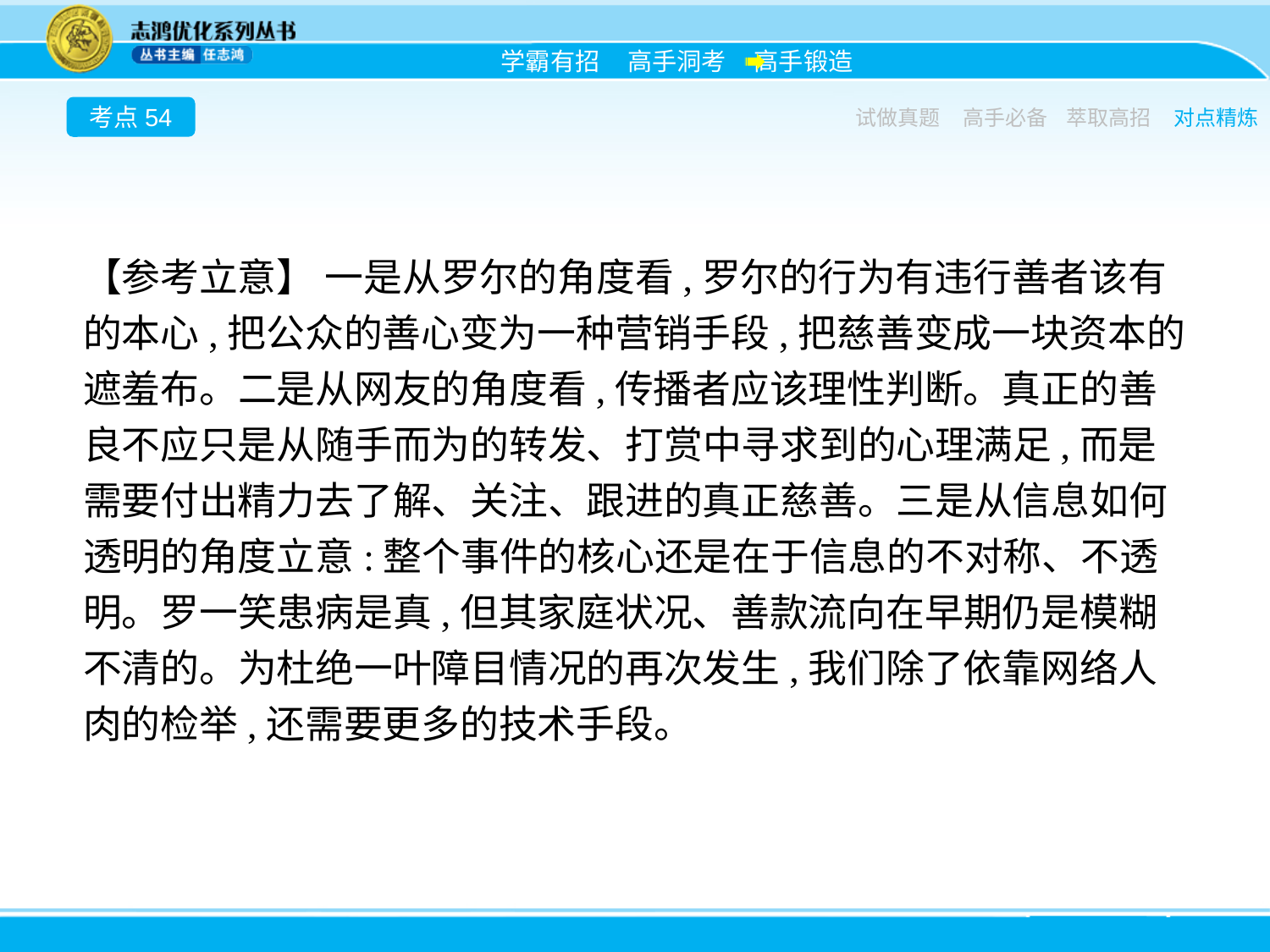

考点54
试做真题
高手必备
萃取高招
对点精炼
【参考立意】 一是从罗尔的角度看,罗尔的行为有违行善者该有的本心,把公众的善心变为一种营销手段,把慈善变成一块资本的遮羞布。二是从网友的角度看,传播者应该理性判断。真正的善良不应只是从随手而为的转发、打赏中寻求到的心理满足,而是需要付出精力去了解、关注、跟进的真正慈善。三是从信息如何透明的角度立意:整个事件的核心还是在于信息的不对称、不透明。罗一笑患病是真,但其家庭状况、善款流向在早期仍是模糊不清的。为杜绝一叶障目情况的再次发生,我们除了依靠网络人肉的检举,还需要更多的技术手段。